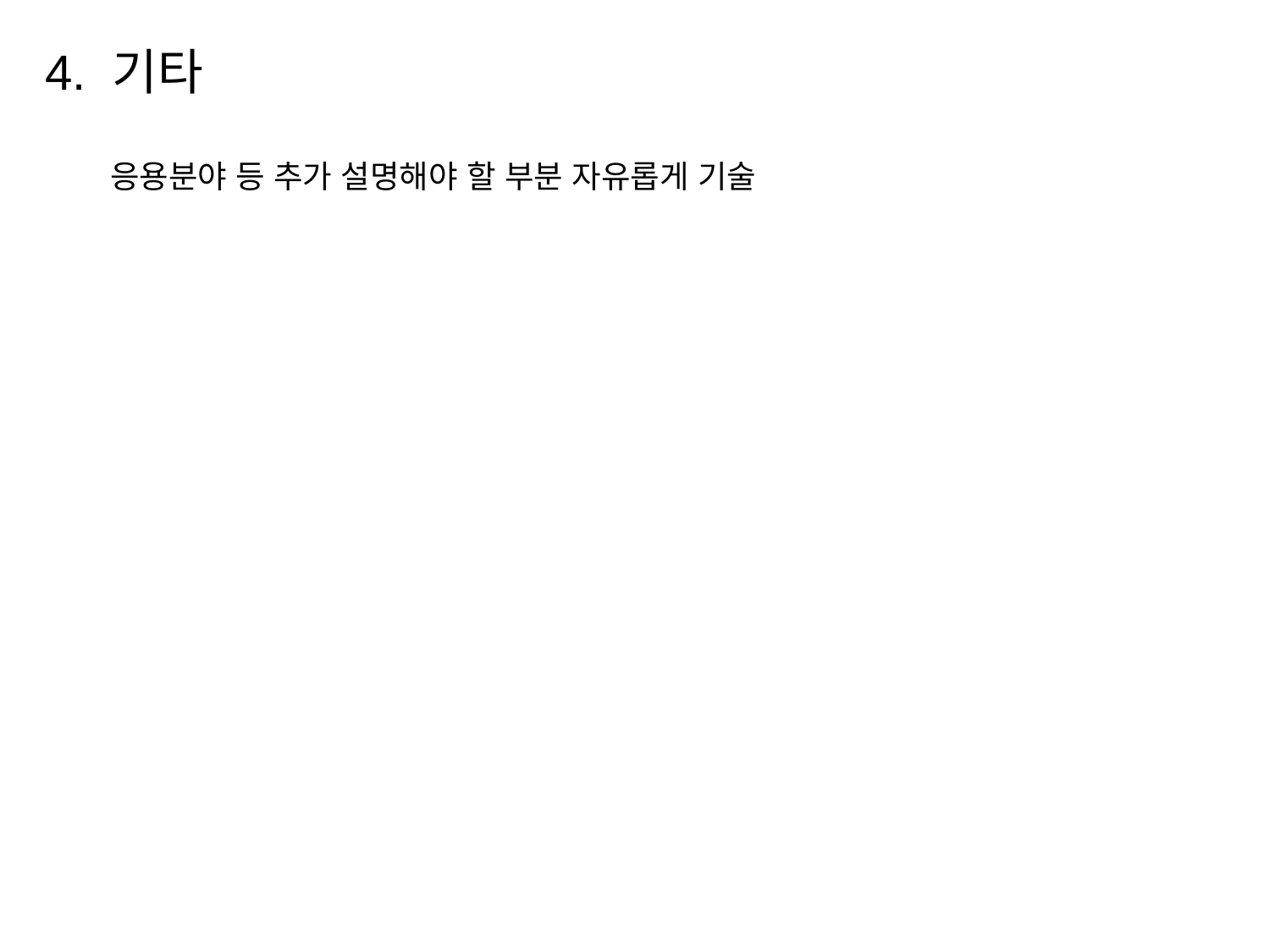

# 4. 기타
응용분야 등 추가 설명해야 할 부분 자유롭게 기술